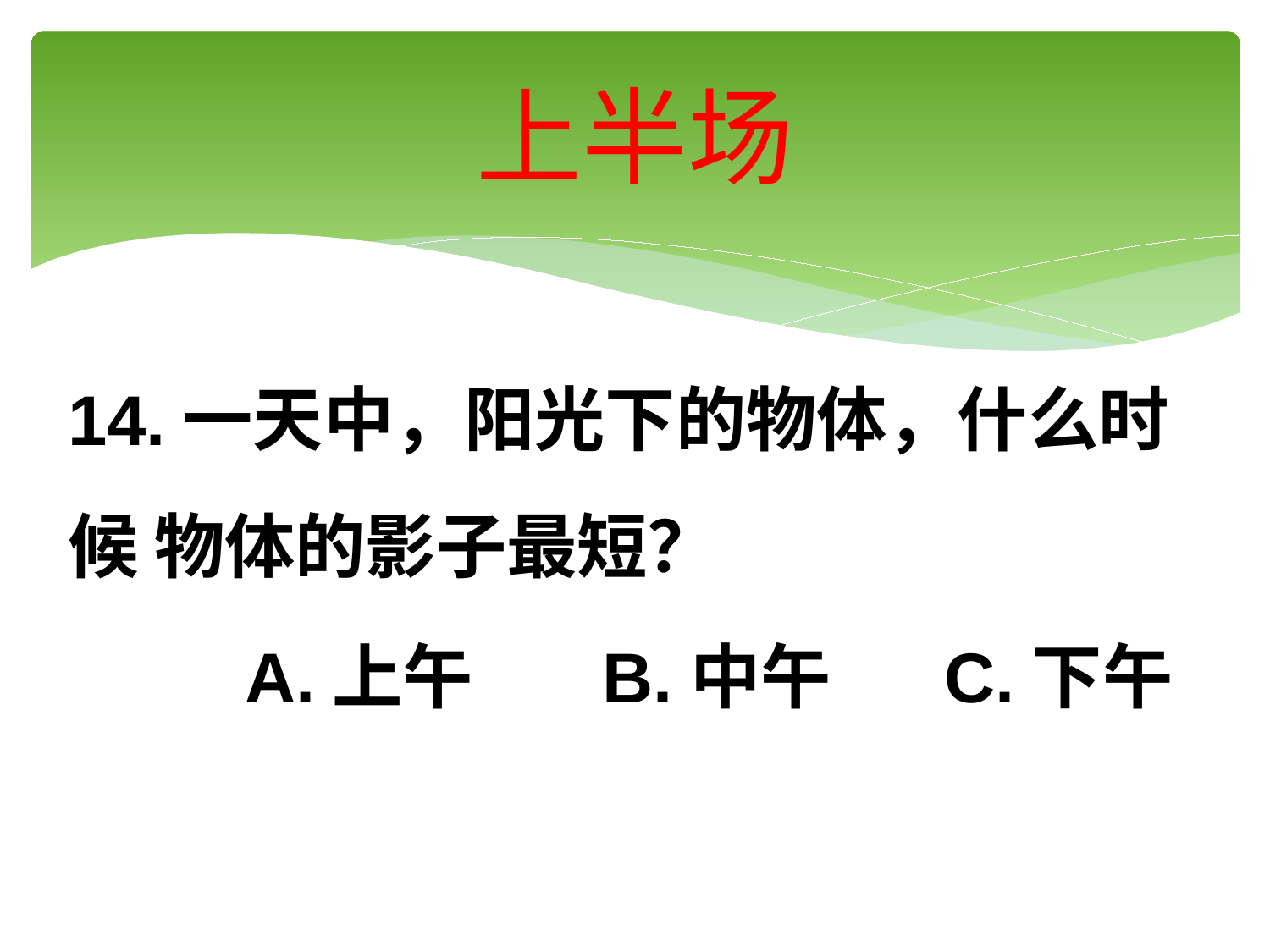

# 上半场
14.一天中，阳光下的物体，什么时候 物体的影子最短？
         A.上午       B.中午      C.下午